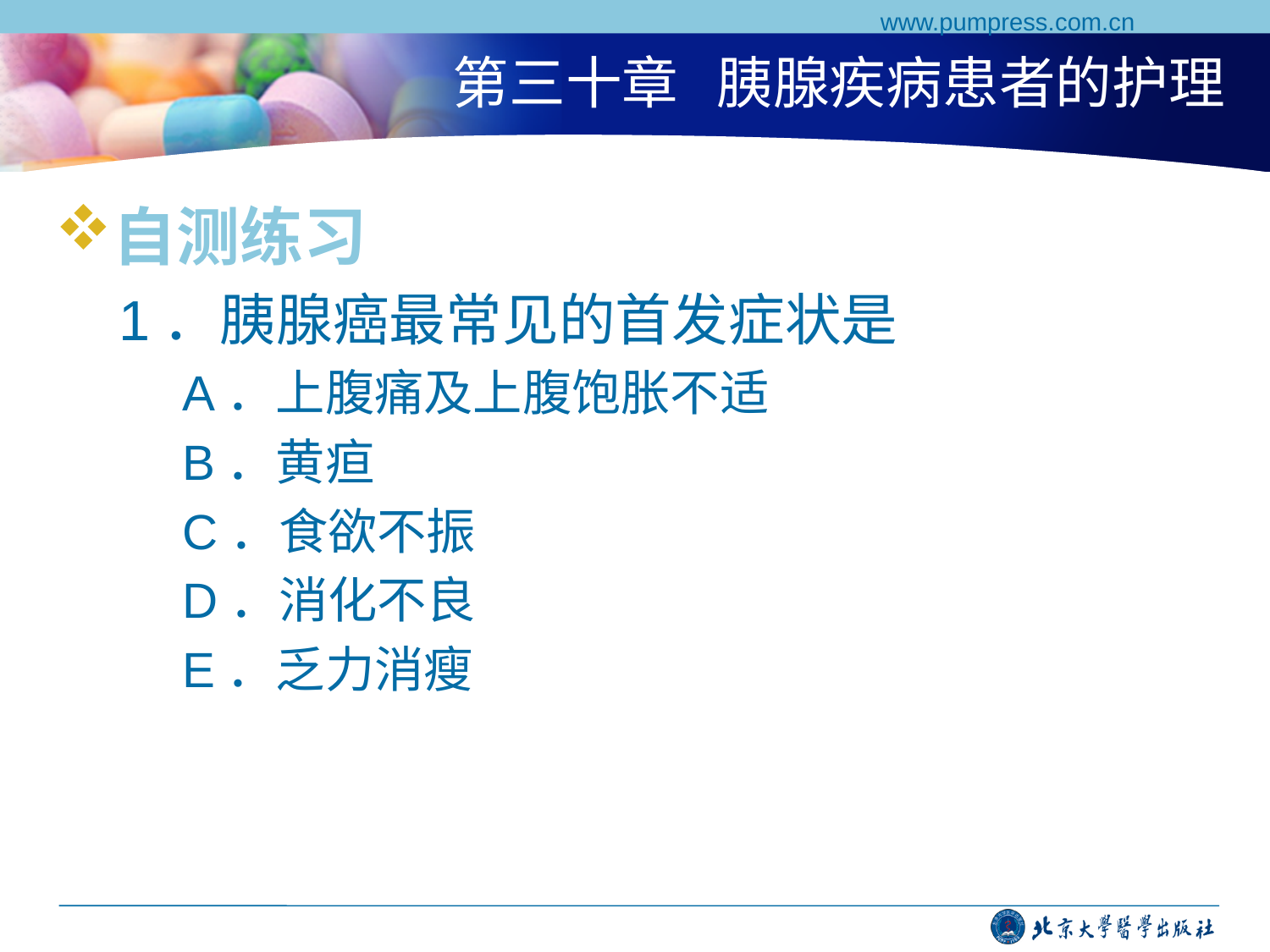

www.pumpress.com.cn
# 第三十章   胰腺疾病患者的护理
自测练习
1．胰腺癌最常见的首发症状是
A．上腹痛及上腹饱胀不适
B．黄疸
C．食欲不振
D．消化不良
E．乏力消瘦